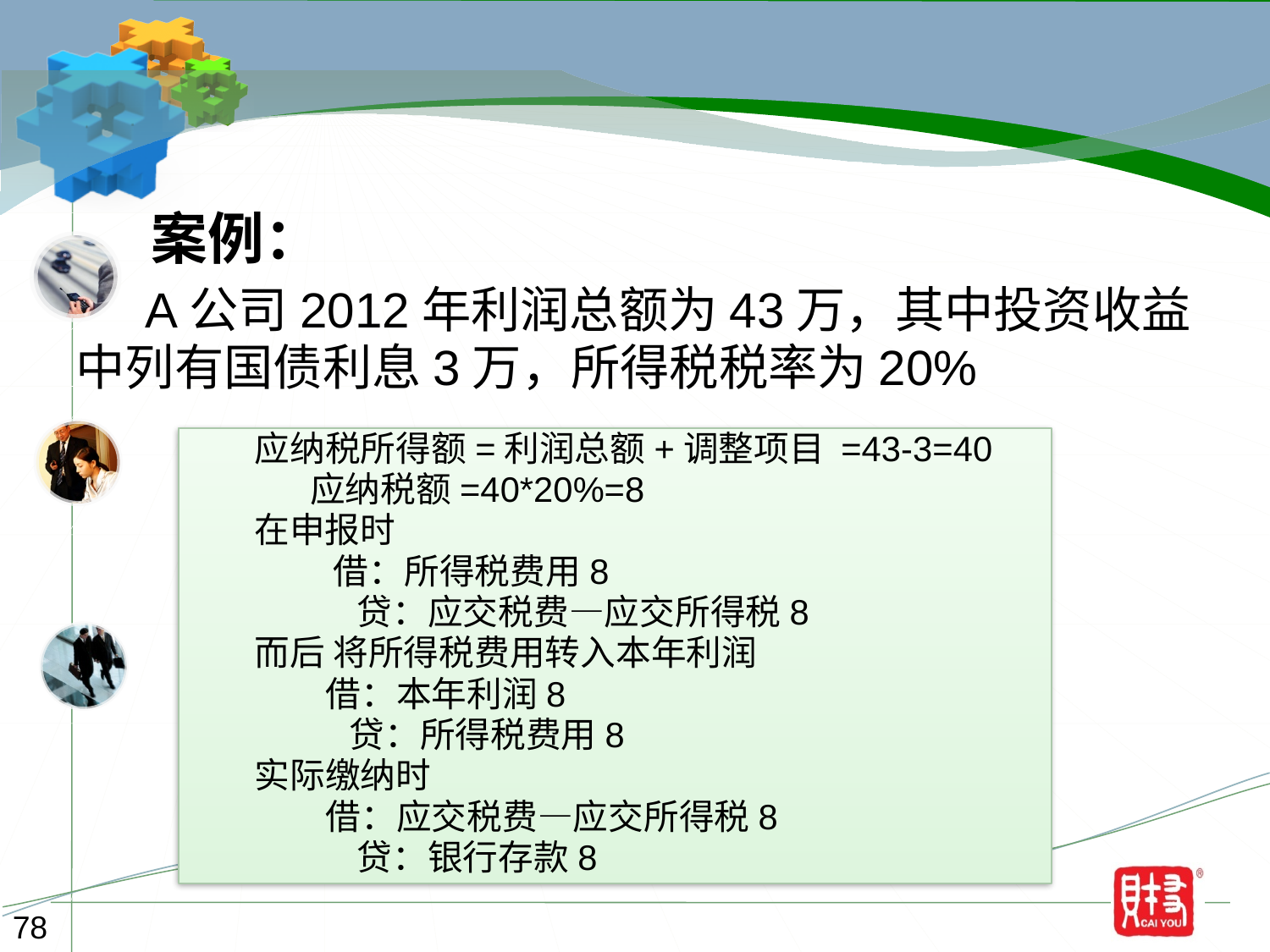

案例：
     A公司2012年利润总额为43万，其中投资收益
中列有国债利息3万，所得税税率为20%
应纳税所得额=利润总额+调整项目 =43-3=40
      应纳税额=40*20%=8
在申报时
         借：所得税费用8
            贷：应交税费—应交所得税8
而后 将所得税费用转入本年利润
        借：本年利润8
           贷：所得税费用8
实际缴纳时
        借：应交税费—应交所得税8
            贷：银行存款8
78